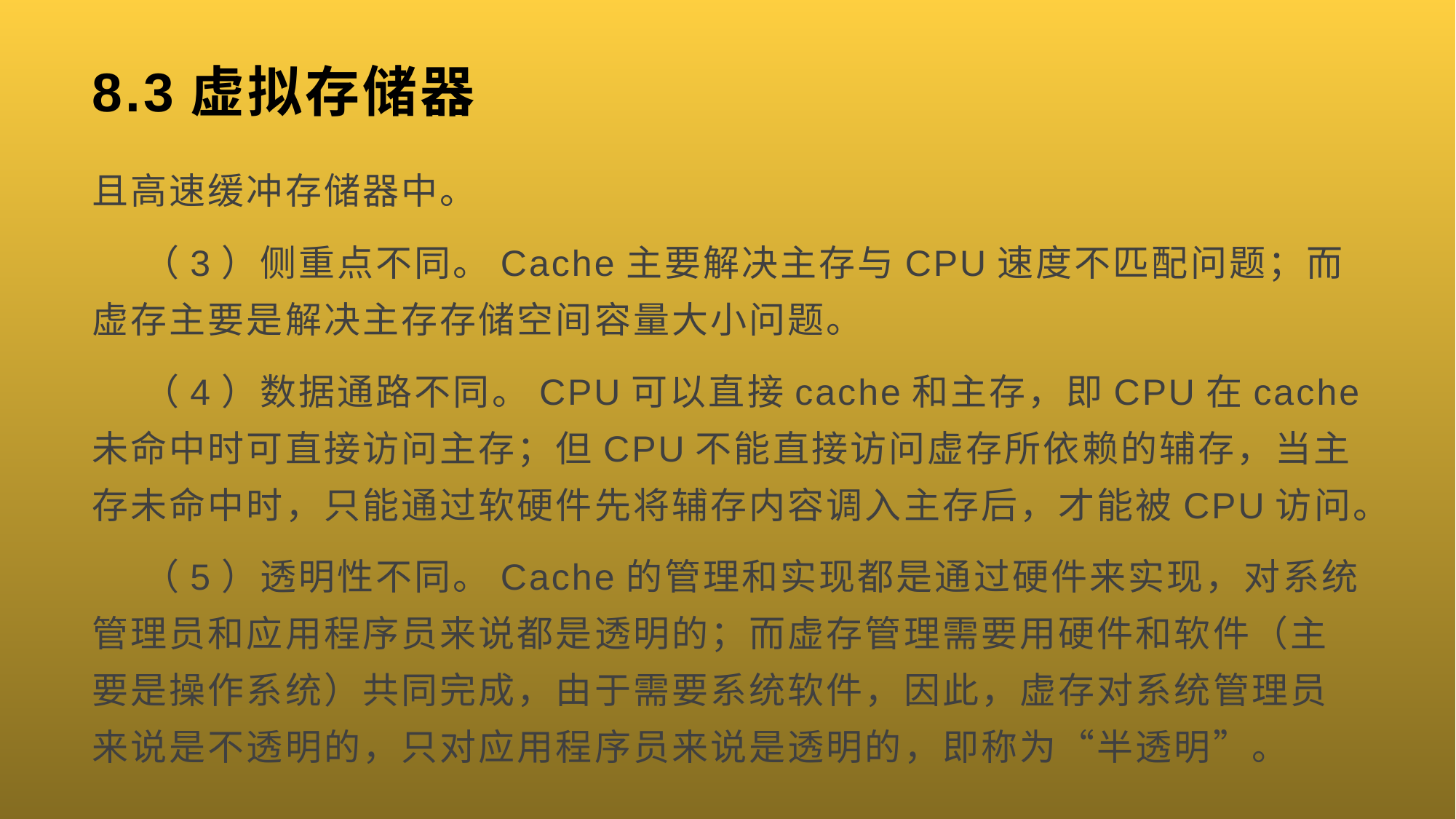

# 8.3虚拟存储器
且高速缓冲存储器中。
    （3）侧重点不同。Cache主要解决主存与CPU速度不匹配问题；而虚存主要是解决主存存储空间容量大小问题。
    （4）数据通路不同。CPU可以直接cache和主存，即CPU在cache未命中时可直接访问主存；但CPU不能直接访问虚存所依赖的辅存，当主存未命中时，只能通过软硬件先将辅存内容调入主存后，才能被CPU访问。
    （5）透明性不同。Cache的管理和实现都是通过硬件来实现，对系统管理员和应用程序员来说都是透明的；而虚存管理需要用硬件和软件（主要是操作系统）共同完成，由于需要系统软件，因此，虚存对系统管理员来说是不透明的，只对应用程序员来说是透明的，即称为“半透明”。